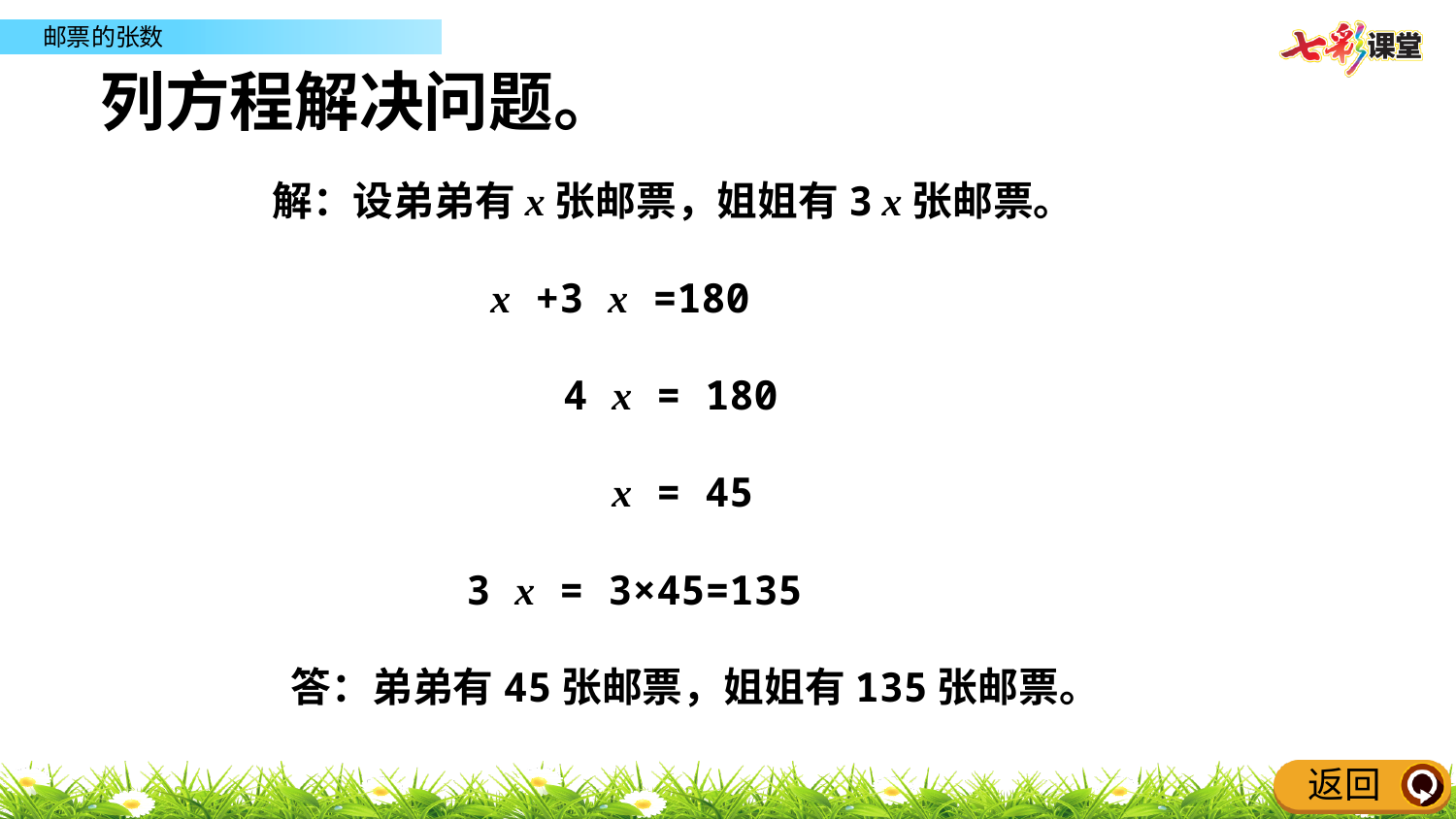

列方程解决问题。
解：设弟弟有x张邮票，姐姐有3 x张邮票。

         x +3 x =180

            4 x = 180

              x = 45

        3 x = 3×45=135

 答：弟弟有45张邮票，姐姐有135张邮票。